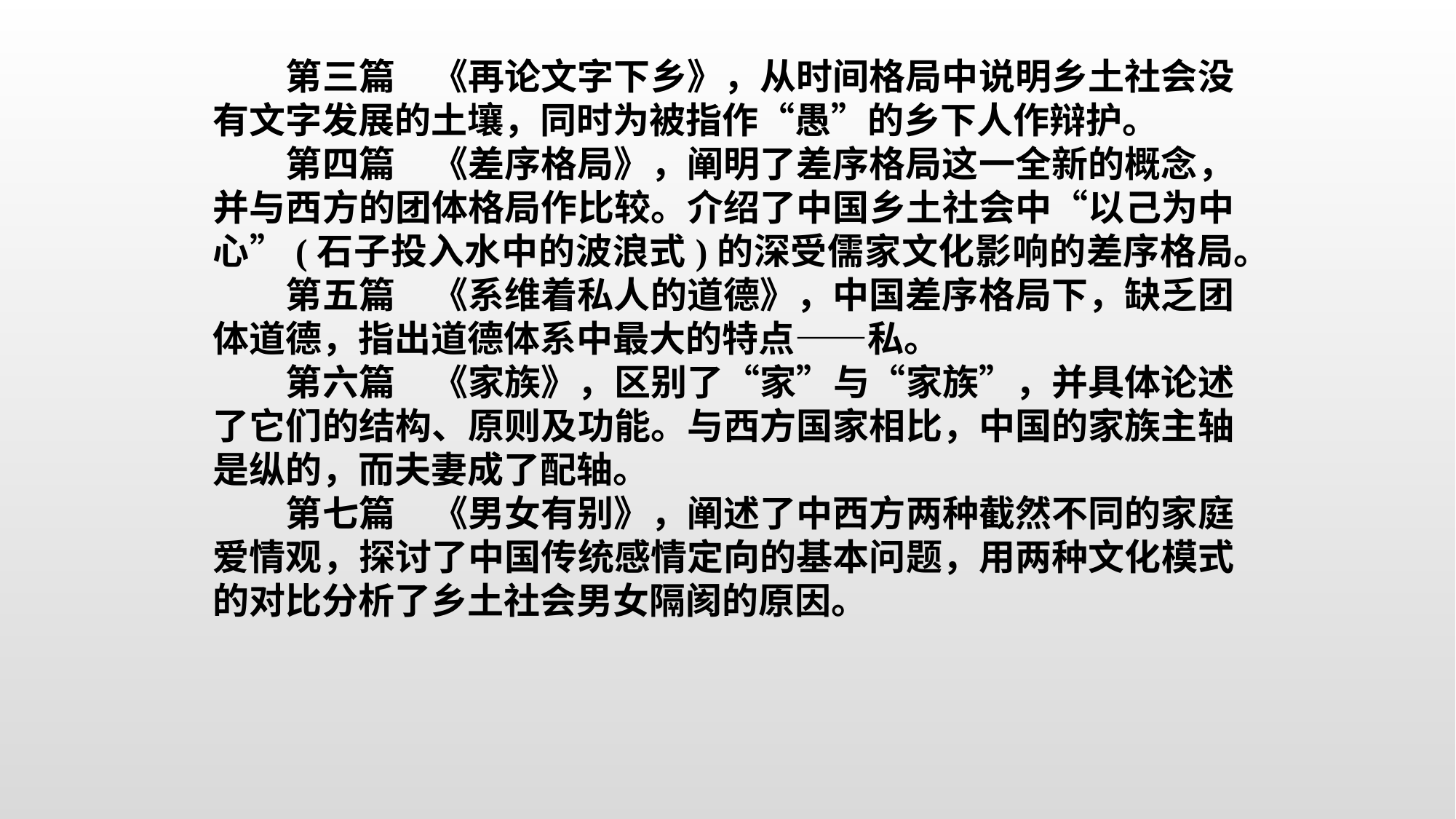

第三篇　《再论文字下乡》，从时间格局中说明乡土社会没有文字发展的土壤，同时为被指作“愚”的乡下人作辩护。
第四篇　《差序格局》，阐明了差序格局这一全新的概念，并与西方的团体格局作比较。介绍了中国乡土社会中“以己为中心”(石子投入水中的波浪式)的深受儒家文化影响的差序格局。
第五篇　《系维着私人的道德》，中国差序格局下，缺乏团体道德，指出道德体系中最大的特点——私。
第六篇　《家族》，区别了“家”与“家族”，并具体论述了它们的结构、原则及功能。与西方国家相比，中国的家族主轴是纵的，而夫妻成了配轴。
第七篇　《男女有别》，阐述了中西方两种截然不同的家庭爱情观，探讨了中国传统感情定向的基本问题，用两种文化模式的对比分析了乡土社会男女隔阂的原因。